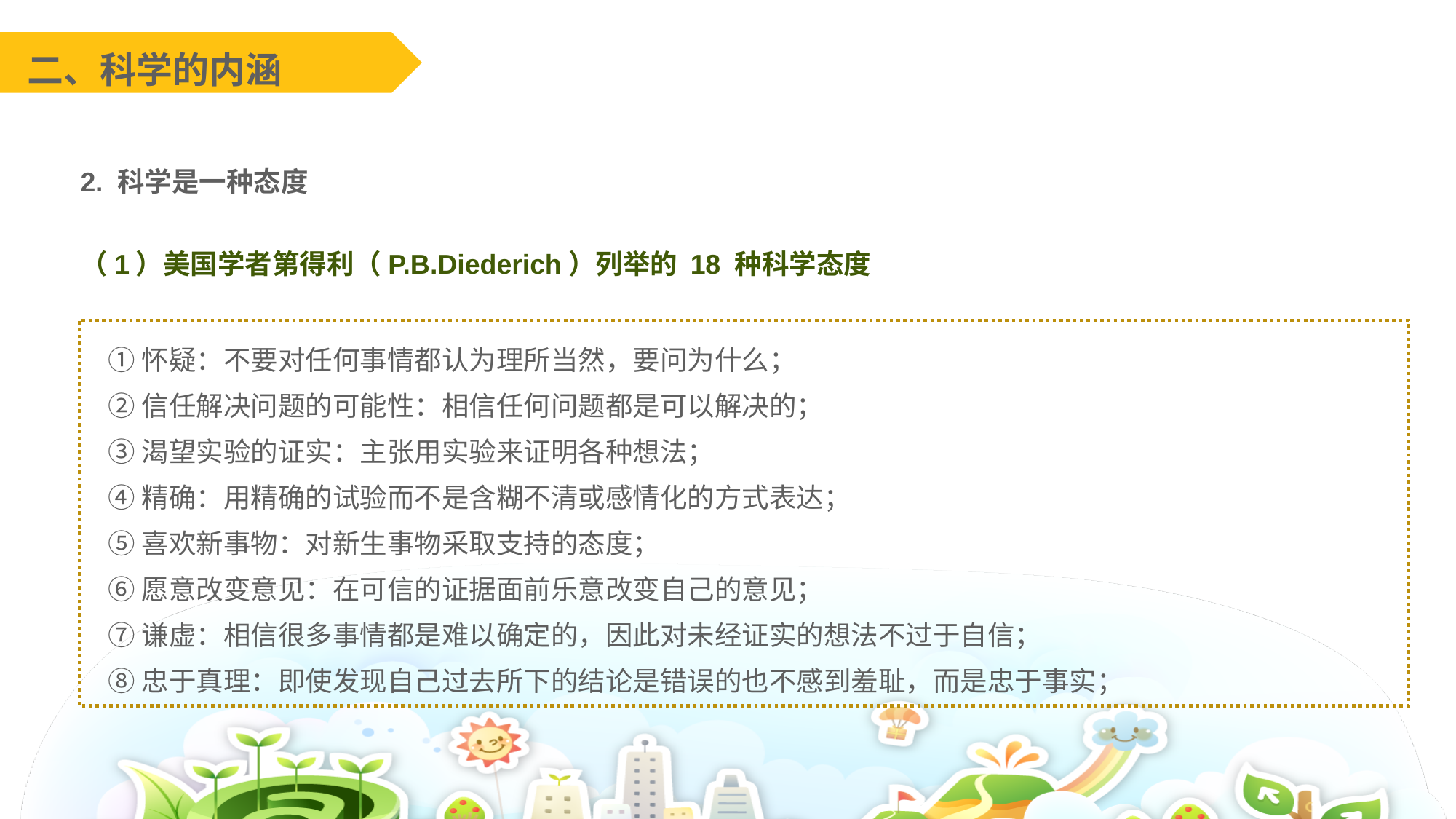

二、科学的内涵

2. 科学是一种态度
（1）美国学者第得利（P.B.Diederich）列举的 18 种科学态度

①怀疑：不要对任何事情都认为理所当然，要问为什么；
②信任解决问题的可能性：相信任何问题都是可以解决的；
③渴望实验的证实：主张用实验来证明各种想法；
④精确：用精确的试验而不是含糊不清或感情化的方式表达；
⑤喜欢新事物：对新生事物采取支持的态度；
⑥愿意改变意见：在可信的证据面前乐意改变自己的意见；
⑦谦虚：相信很多事情都是难以确定的，因此对未经证实的想法不过于自信；
⑧忠于真理：即使发现自己过去所下的结论是错误的也不感到羞耻，而是忠于事实；